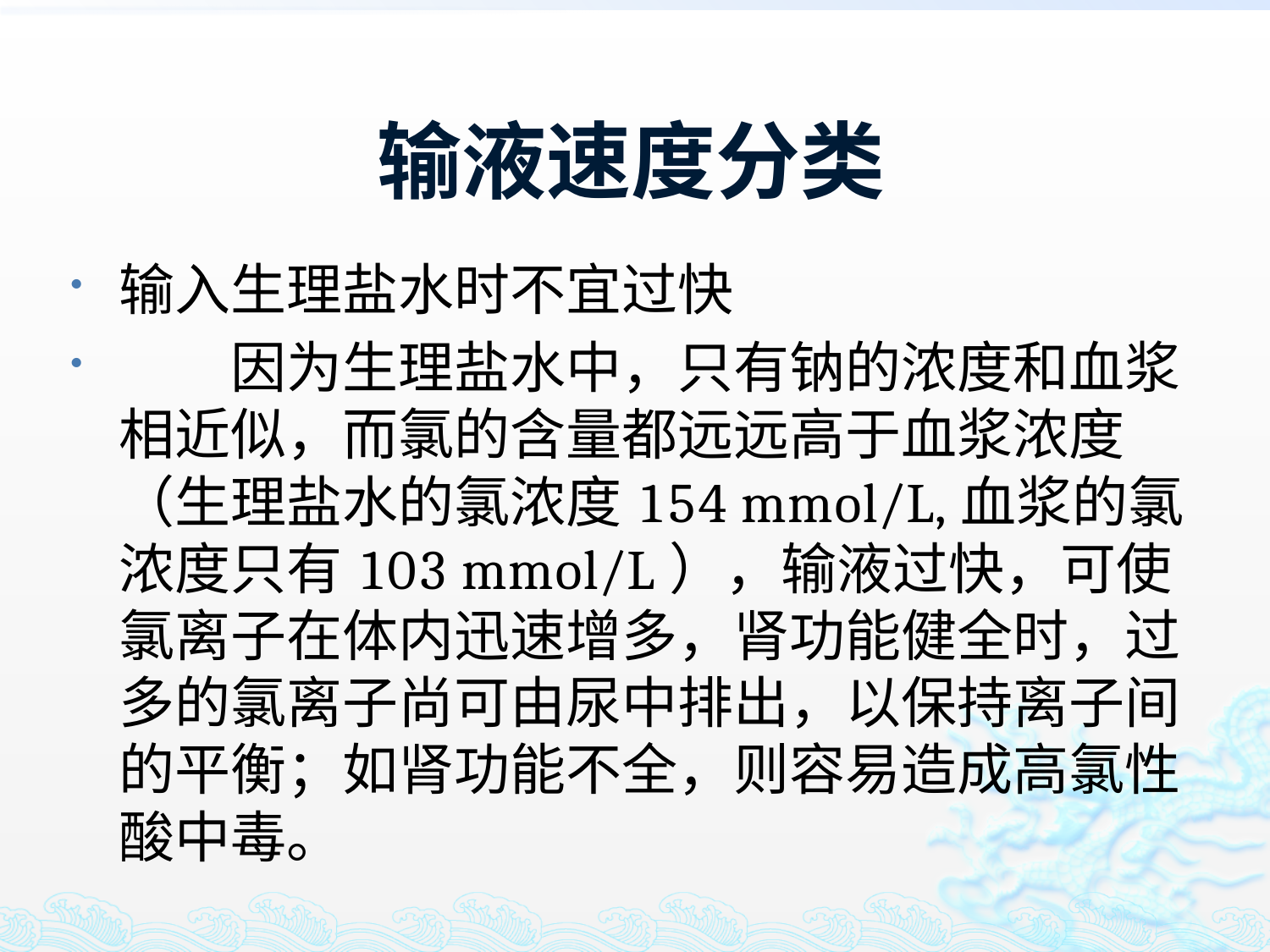

# 输液速度分类
输入生理盐水时不宜过快
　　因为生理盐水中，只有钠的浓度和血浆相近似，而氯的含量都远远高于血浆浓度（生理盐水的氯浓度154 mmol/L,血浆的氯浓度只有103 mmol/L），输液过快，可使氯离子在体内迅速增多，肾功能健全时，过多的氯离子尚可由尿中排出，以保持离子间的平衡；如肾功能不全，则容易造成高氯性酸中毒。